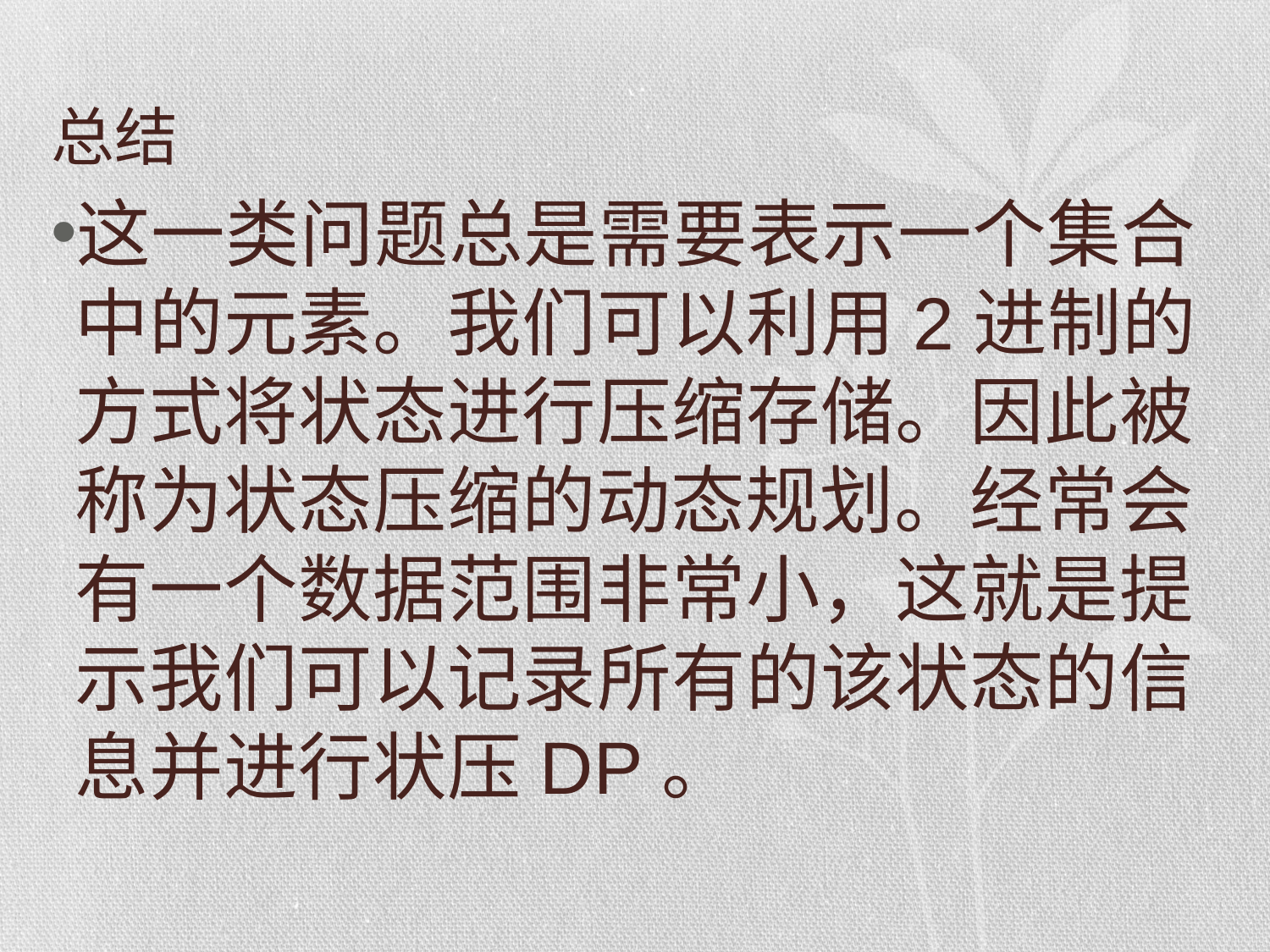

# 总结
这一类问题总是需要表示一个集合中的元素。我们可以利用2进制的方式将状态进行压缩存储。因此被称为状态压缩的动态规划。经常会有一个数据范围非常小，这就是提示我们可以记录所有的该状态的信息并进行状压DP。